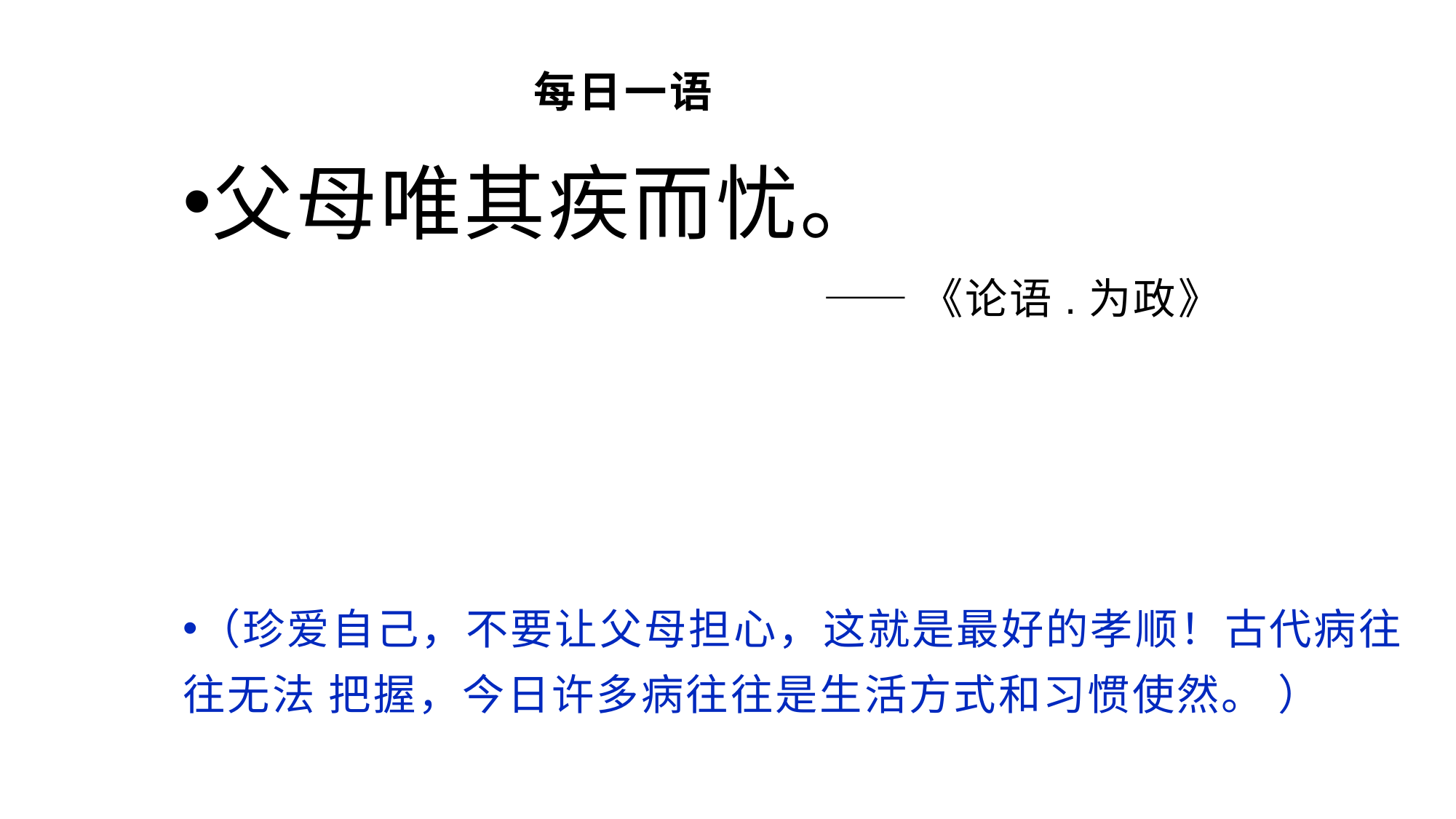

# 每日一语
父母唯其疾而忧。
                               ——《论语.为政》

（珍爱自己，不要让父母担心，这就是最好的孝顺！古代病往往无法 把握，今日许多病往往是生活方式和习惯使然。 ）